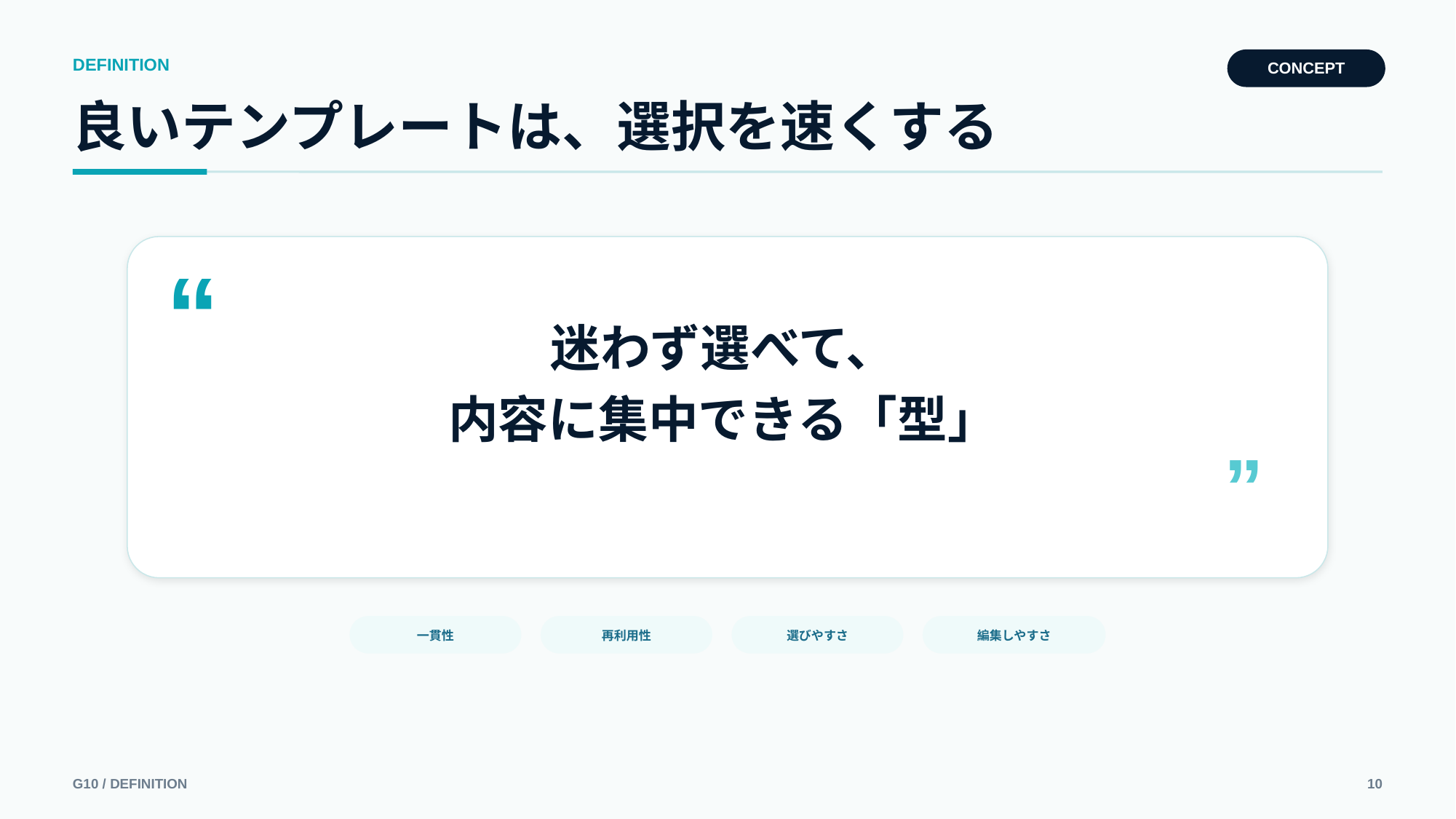

DEFINITION
CONCEPT
良いテンプレートは、選択を速くする

“
迷わず選べて、
内容に集中できる「型」
”
一貫性
再利用性
選びやすさ
編集しやすさ
G10 / DEFINITION
10